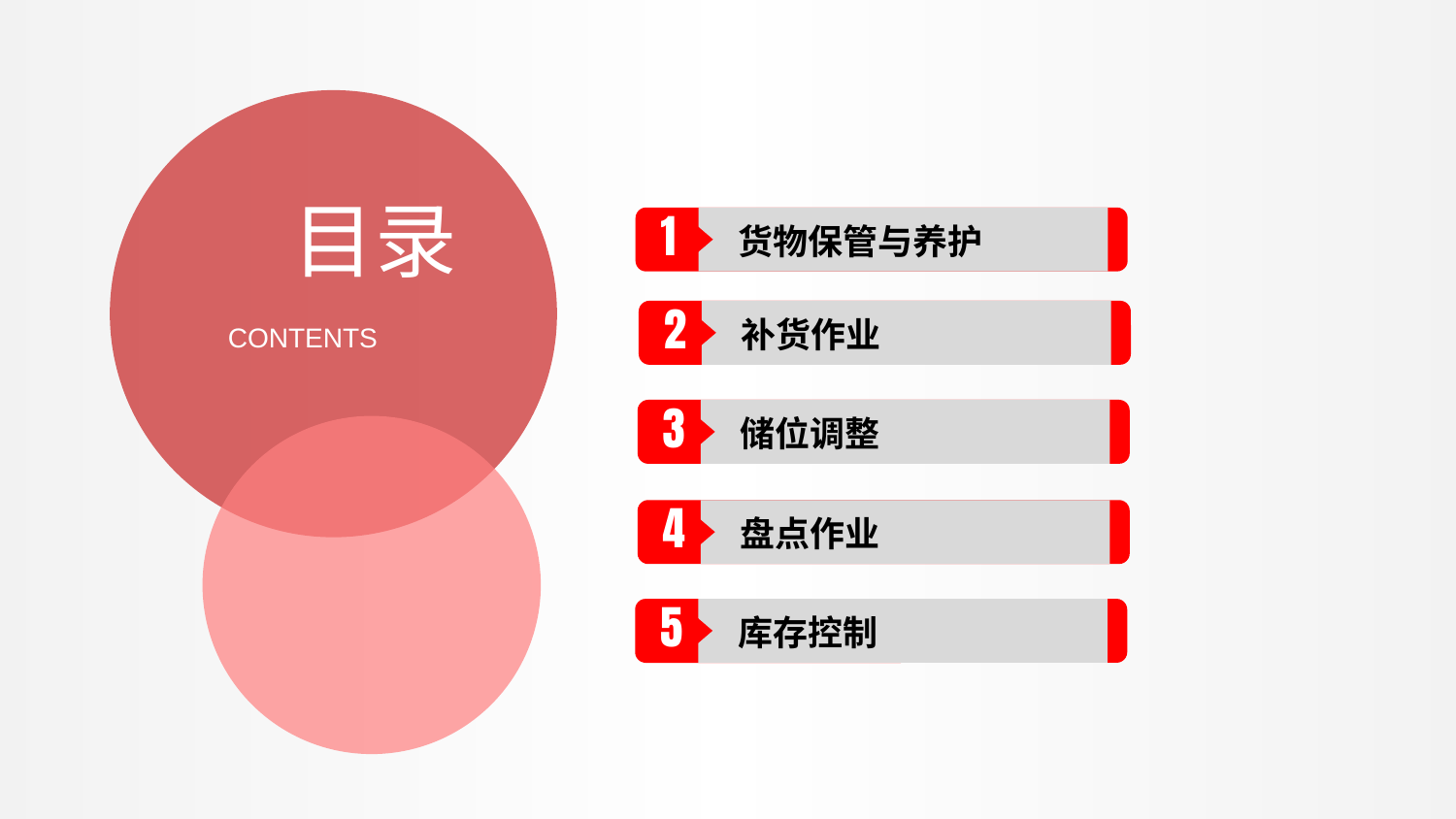

目录
1

货物保管与养护

2

补货作业

CONTENTS
3

储位调整

4

盘点作业

5

库存控制